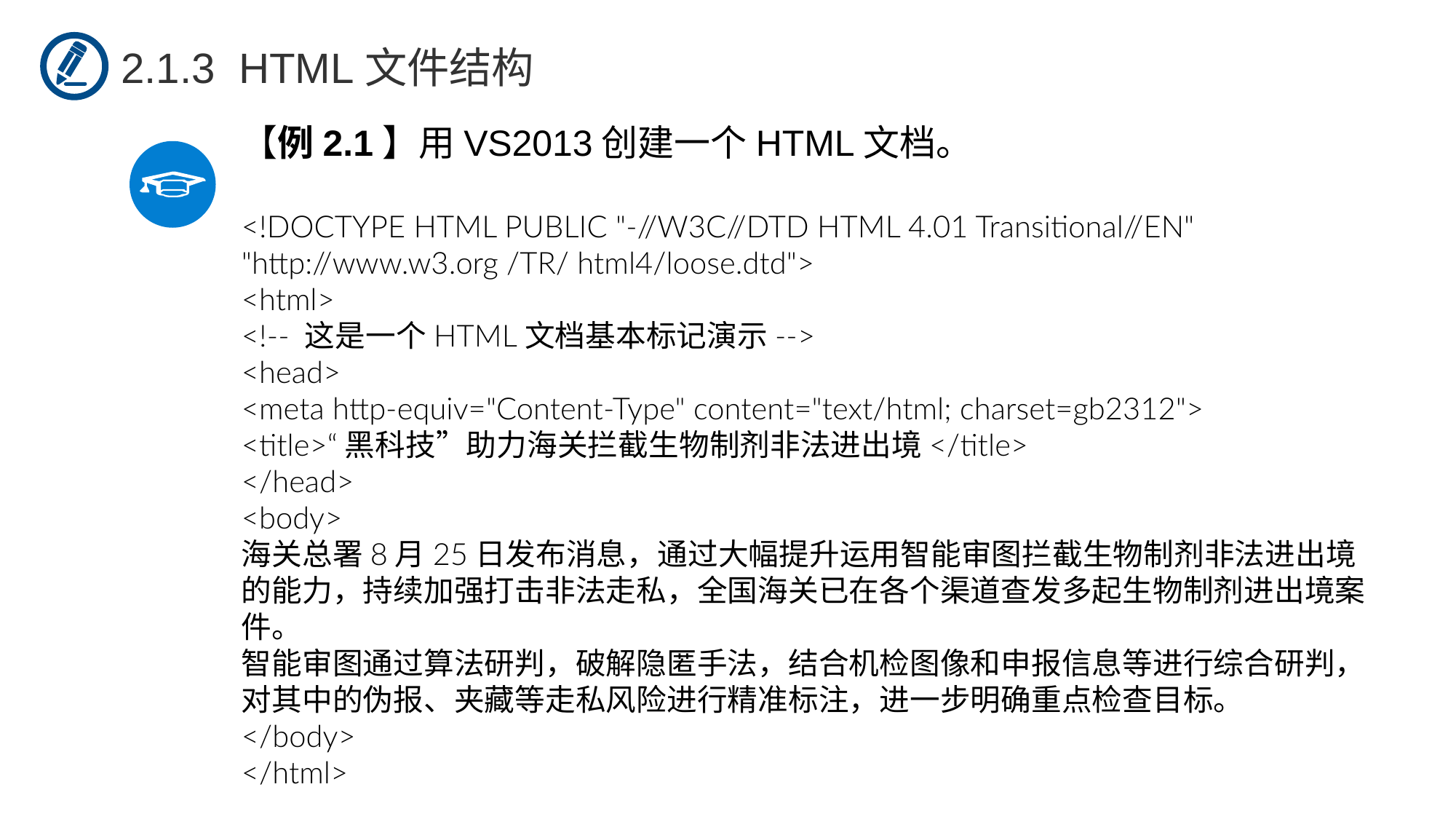

2.1.3  HTML文件结构
【例2.1】用VS2013创建一个HTML文档。

<!DOCTYPE HTML PUBLIC "-//W3C//DTD HTML 4.01 Transitional//EN" "http://www.w3.org /TR/ html4/loose.dtd">
<html>
<!-- 这是一个HTML文档基本标记演示-->
<head>
<meta http-equiv="Content-Type" content="text/html; charset=gb2312">
<title>“黑科技”助力海关拦截生物制剂非法进出境</title>
</head>
<body>
海关总署8月25日发布消息，通过大幅提升运用智能审图拦截生物制剂非法进出境的能力，持续加强打击非法走私，全国海关已在各个渠道查发多起生物制剂进出境案件。
智能审图通过算法研判，破解隐匿手法，结合机检图像和申报信息等进行综合研判，对其中的伪报、夹藏等走私风险进行精准标注，进一步明确重点检查目标。
</body>
</html>